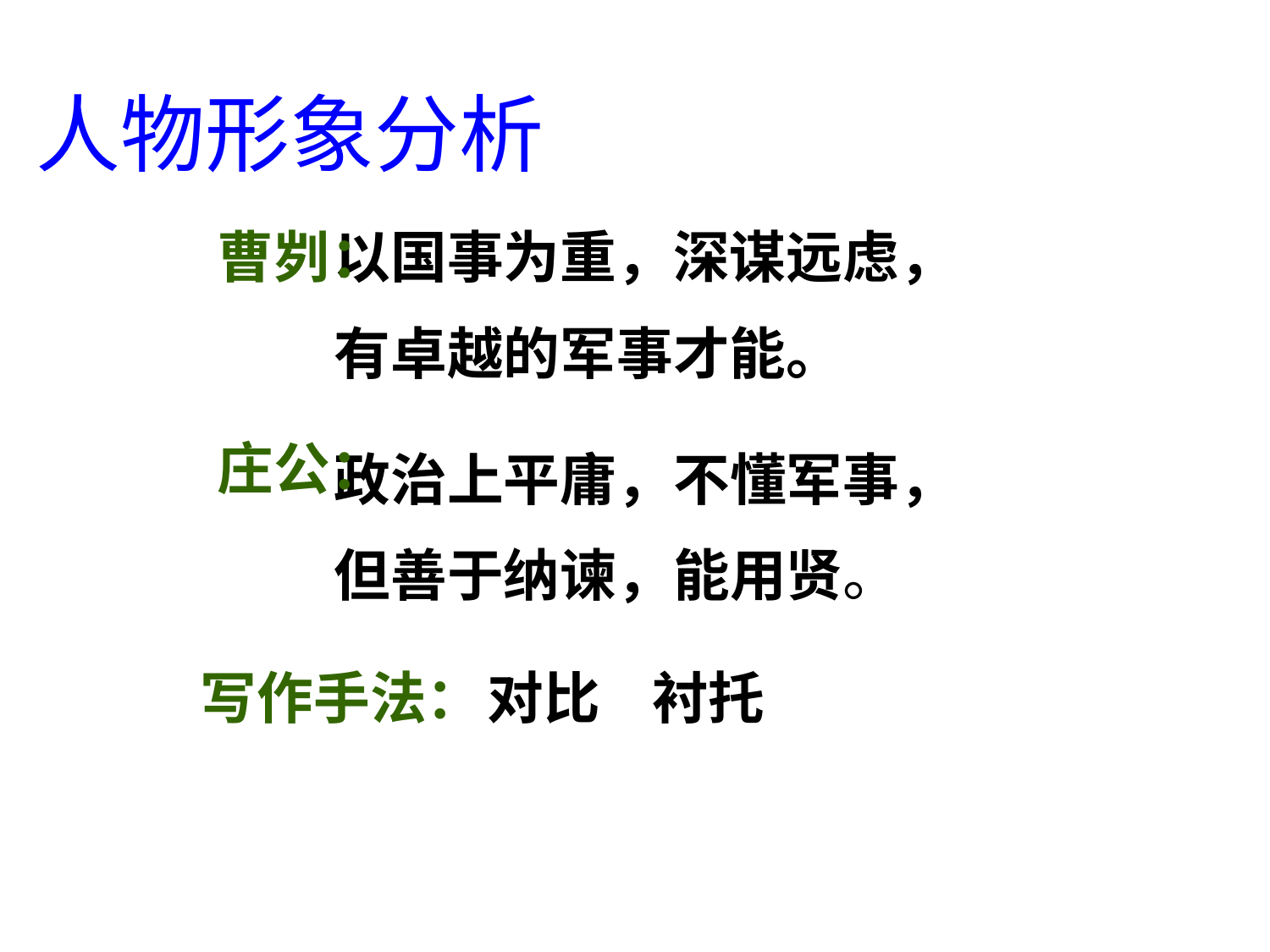

人物形象分析

        以国事为重，深谋远虑，
        有卓越的军事才能。
曹刿：
庄公：
        政治上平庸，不懂军事，
        但善于纳谏，能用贤。
写作手法：
对比    衬托